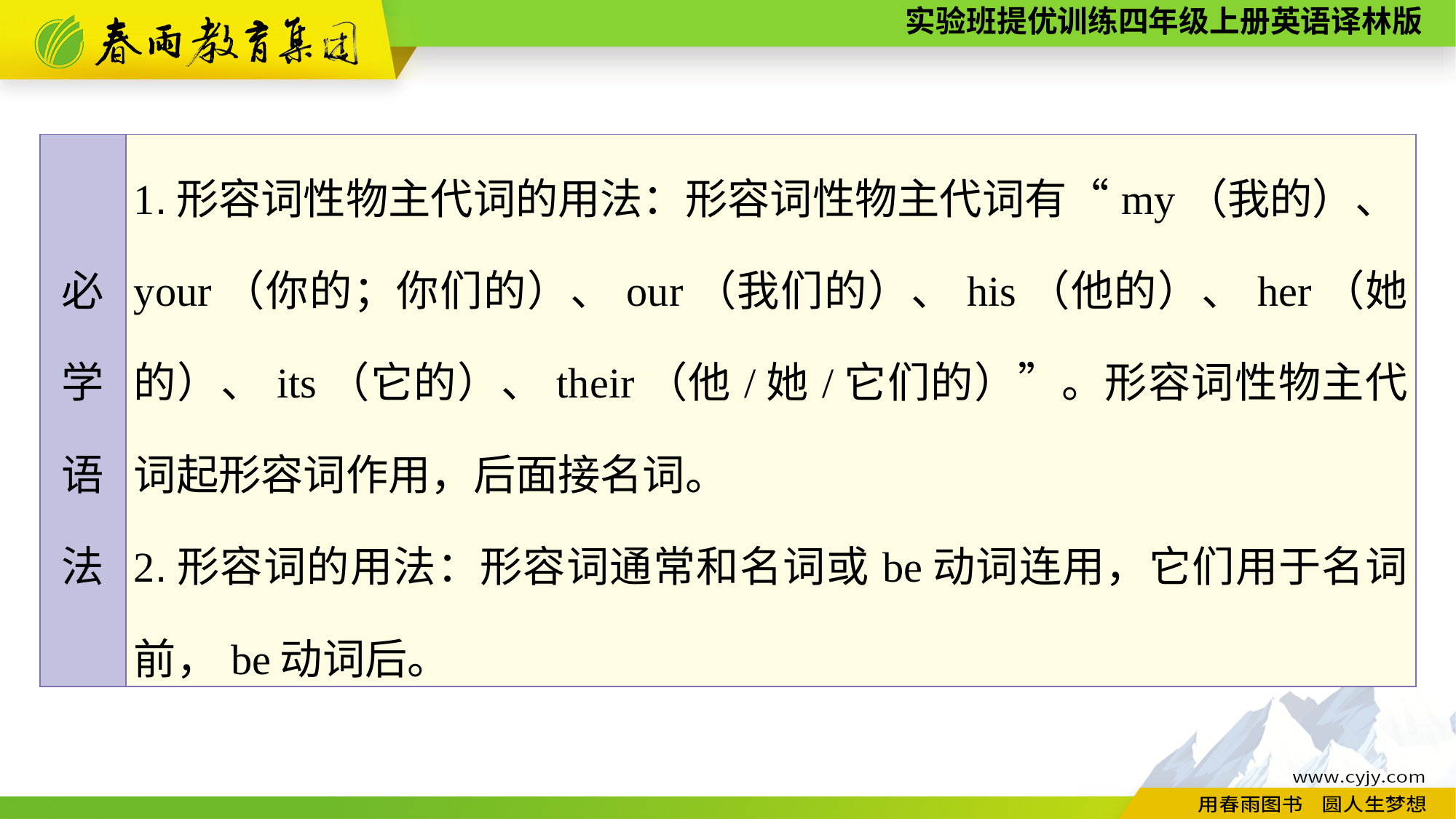

| 必 学 语 法 | 1.形容词性物主代词的用法：形容词性物主代词有“my（我的）、your（你的；你们的）、our（我们的）、his（他的）、her（她的）、its（它的）、their（他/她/它们的）”。形容词性物主代词起形容词作用，后面接名词。 2.形容词的用法：形容词通常和名词或be动词连用，它们用于名词前，be动词后。 |
| --- | --- |